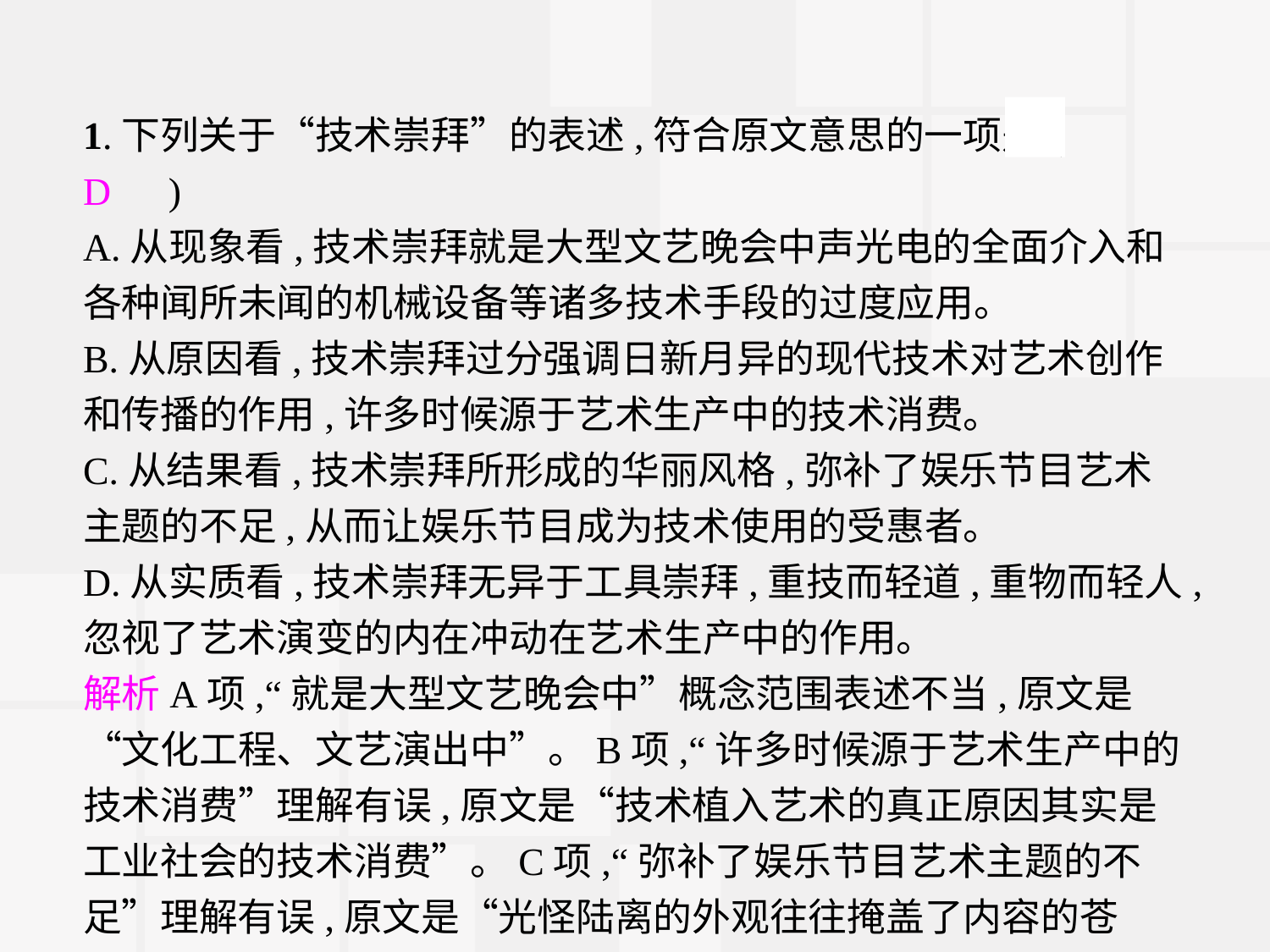

1.下列关于“技术崇拜”的表述,符合原文意思的一项是(　D　)
A.从现象看,技术崇拜就是大型文艺晚会中声光电的全面介入和各种闻所未闻的机械设备等诸多技术手段的过度应用。
B.从原因看,技术崇拜过分强调日新月异的现代技术对艺术创作和传播的作用,许多时候源于艺术生产中的技术消费。
C.从结果看,技术崇拜所形成的华丽风格,弥补了娱乐节目艺术主题的不足,从而让娱乐节目成为技术使用的受惠者。
D.从实质看,技术崇拜无异于工具崇拜,重技而轻道,重物而轻人,忽视了艺术演变的内在冲动在艺术生产中的作用。
解析A项,“就是大型文艺晚会中”概念范围表述不当,原文是“文化工程、文艺演出中”。B项,“许多时候源于艺术生产中的技术消费”理解有误,原文是“技术植入艺术的真正原因其实是工业社会的技术消费”。C项,“弥补了娱乐节目艺术主题的不足”理解有误,原文是“光怪陆离的外观往往掩盖了内容的苍白”。